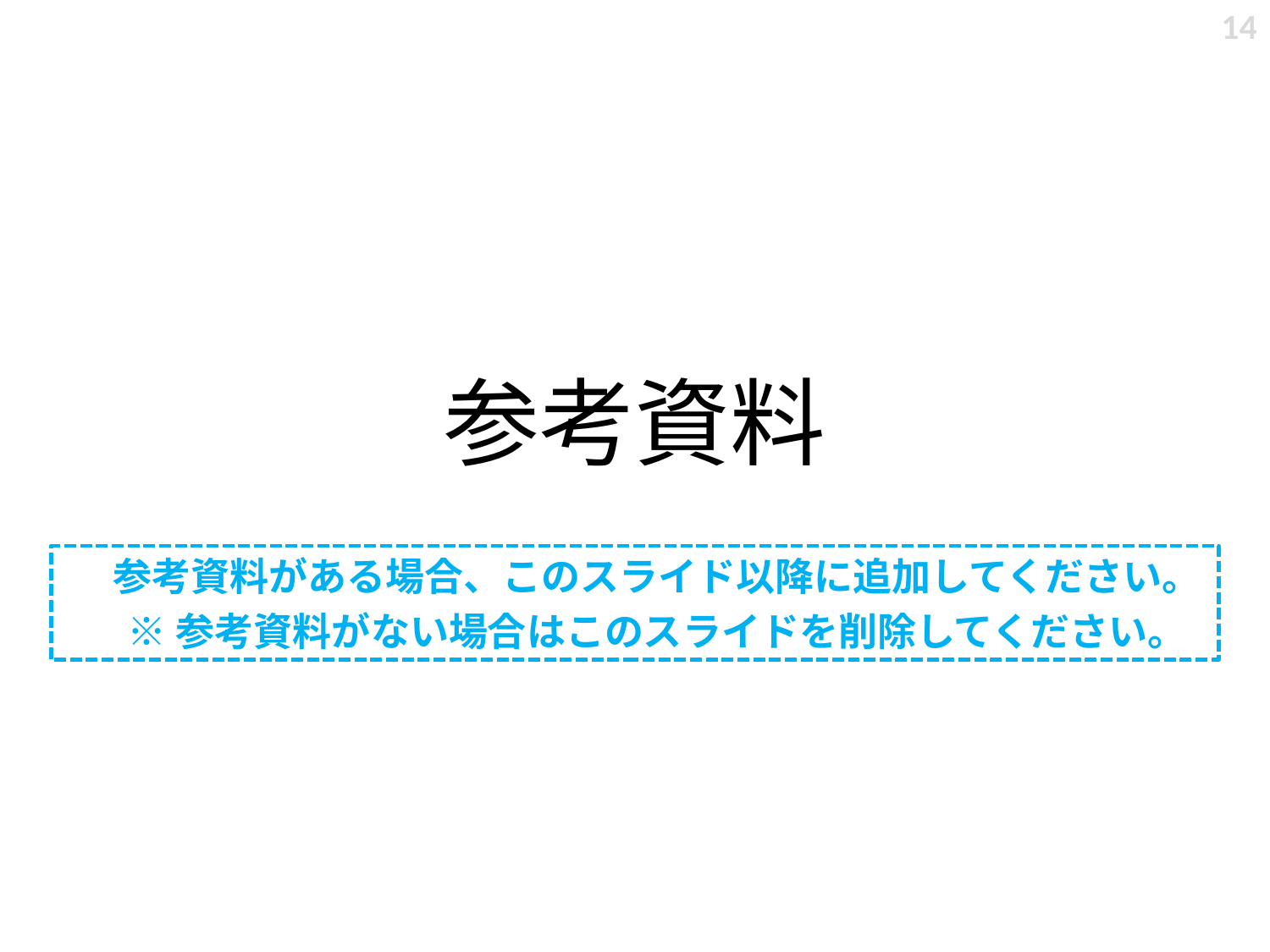

14
参考資料
参考資料がある場合、このスライド以降に追加してください。
※参考資料がない場合はこのスライドを削除してください。